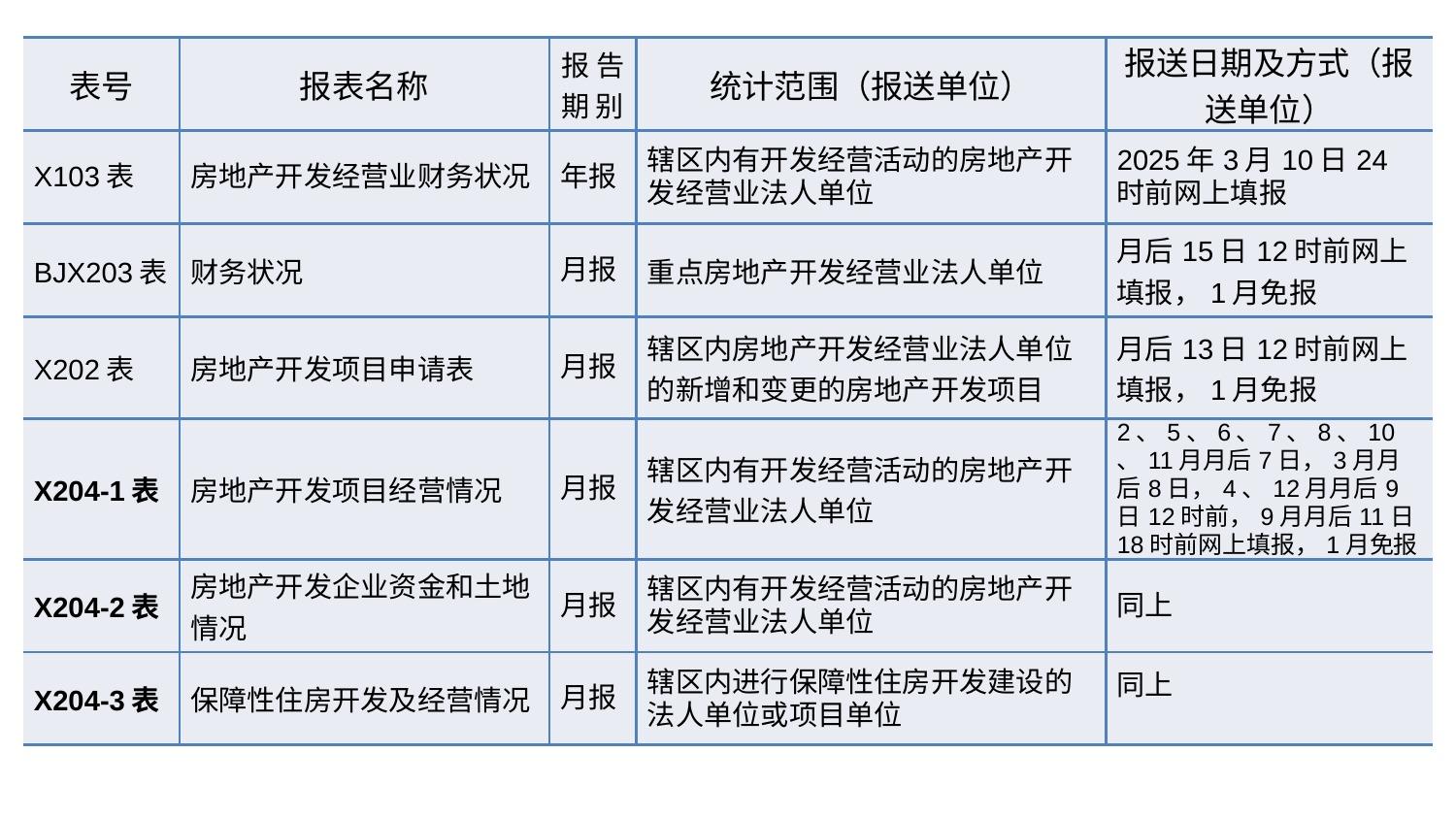

| 表号 | 报表名称 | 报 告 期 别 | 统计范围（报送单位） | 报送日期及方式（报送单位） |
| --- | --- | --- | --- | --- |
| X103表 | 房地产开发经营业财务状况 | 年报 | 辖区内有开发经营活动的房地产开发经营业法人单位 | 2025年3月10日24时前网上填报 |
| BJX203表 | 财务状况 | 月报 | 重点房地产开发经营业法人单位 | 月后15日12时前网上填报，1月免报 |
| X202表 | 房地产开发项目申请表 | 月报 | 辖区内房地产开发经营业法人单位的新增和变更的房地产开发项目 | 月后13日12时前网上填报，1月免报 |
| X204-1表 | 房地产开发项目经营情况 | 月报 | 辖区内有开发经营活动的房地产开发经营业法人单位 | 2、5、6、7、8、10、11月月后7日，3月月后8日，4、12月月后9日12时前，9月月后11日18时前网上填报，1月免报 |
| X204-2表 | 房地产开发企业资金和土地情况 | 月报 | 辖区内有开发经营活动的房地产开发经营业法人单位 | 同上 |
| X204-3表 | 保障性住房开发及经营情况 | 月报 | 辖区内进行保障性住房开发建设的法人单位或项目单位 | 同上 |